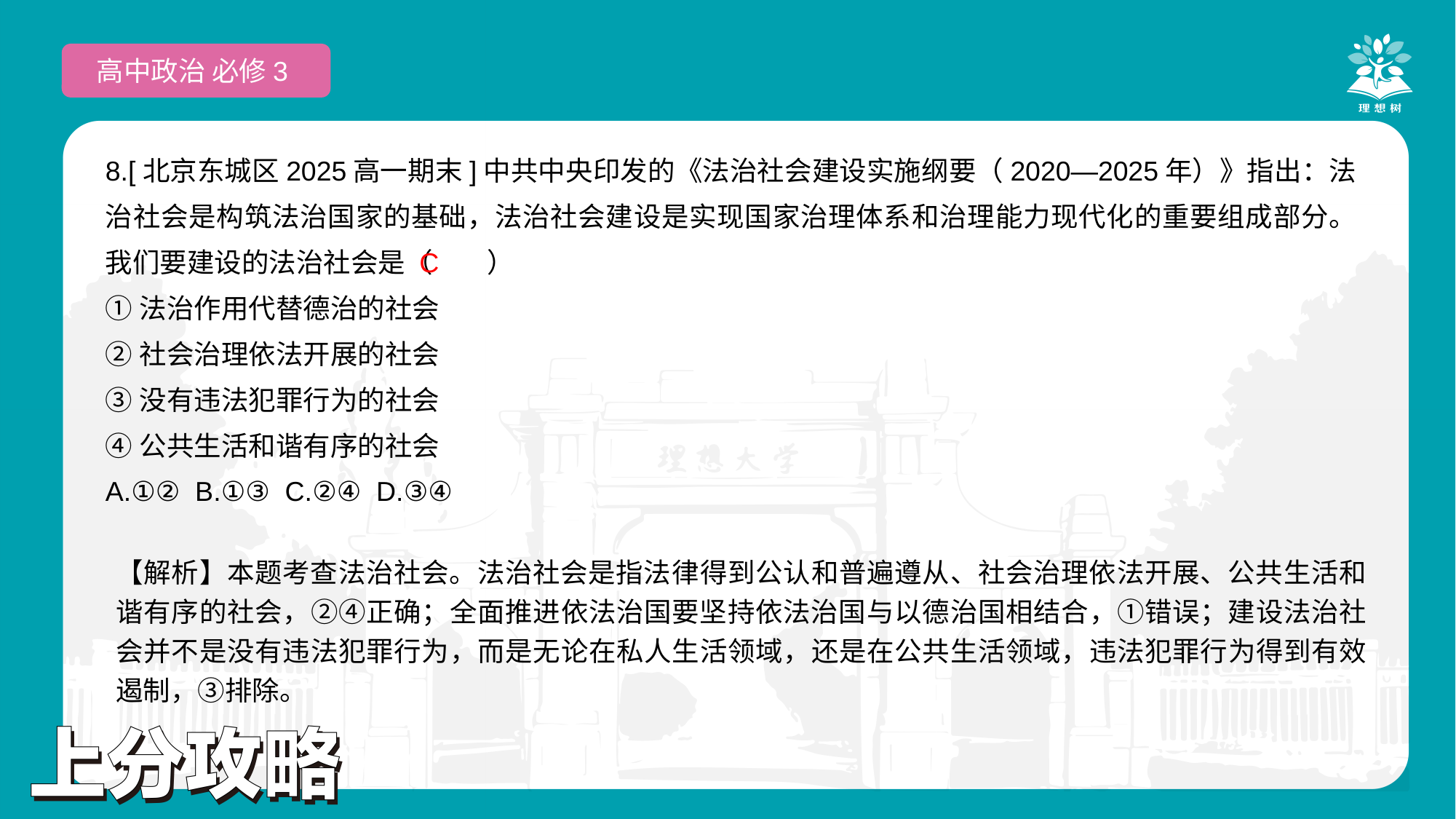

高中政治 必修3
8.[北京东城区2025高一期末]中共中央印发的《法治社会建设实施纲要（2020—2025年）》指出：法治社会是构筑法治国家的基础，法治社会建设是实现国家治理体系和治理能力现代化的重要组成部分。我们要建设的法治社会是（　　）
①法治作用代替德治的社会
②社会治理依法开展的社会
③没有违法犯罪行为的社会
④公共生活和谐有序的社会
A.①②  B.①③  C.②④  D.③④
 C
【解析】本题考查法治社会。法治社会是指法律得到公认和普遍遵从、社会治理依法开展、公共生活和谐有序的社会，②④正确；全面推进依法治国要坚持依法治国与以德治国相结合，①错误；建设法治社会并不是没有违法犯罪行为，而是无论在私人生活领域，还是在公共生活领域，违法犯罪行为得到有效遏制，③排除。